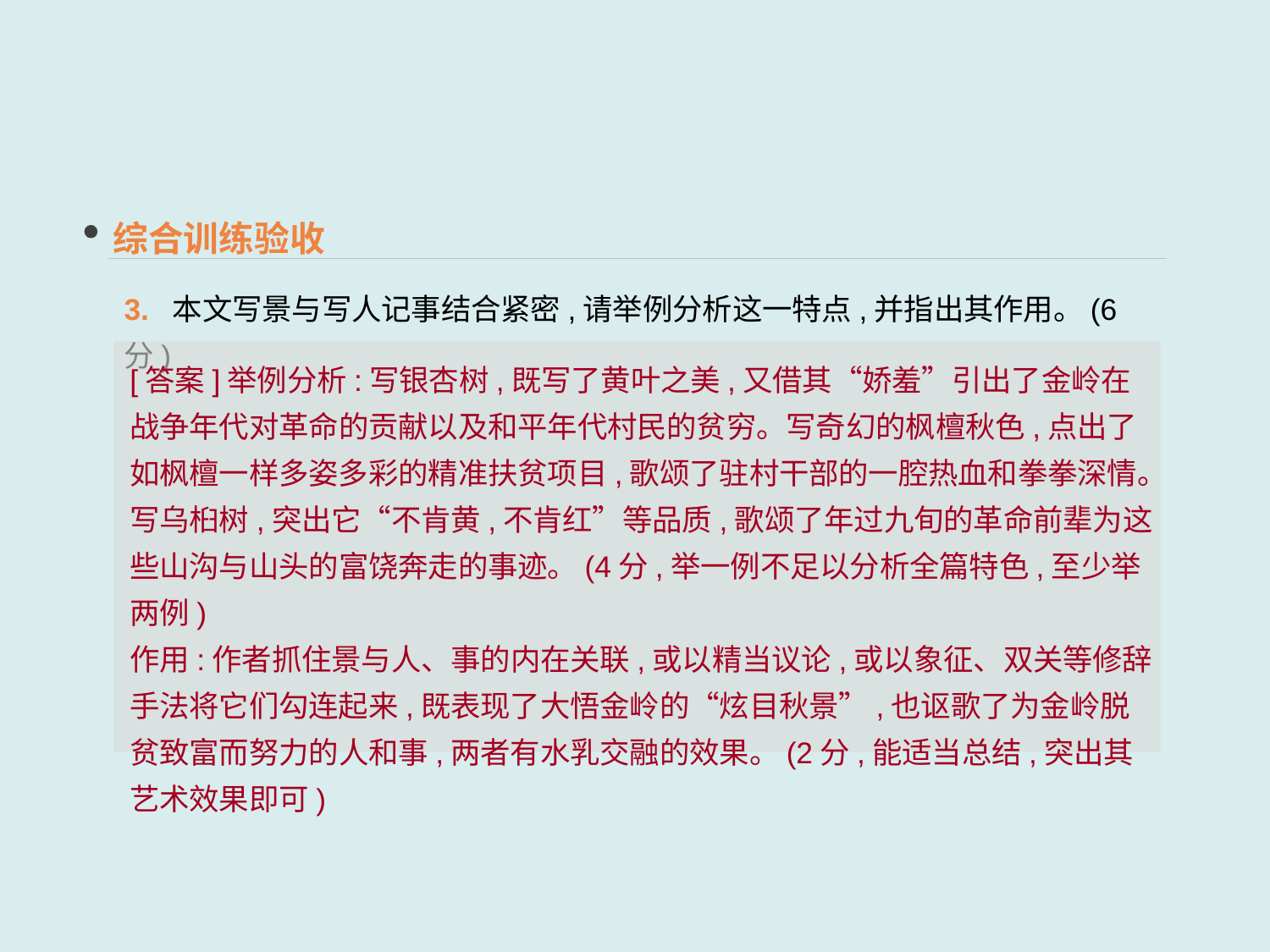

综合训练验收

3.  本文写景与写人记事结合紧密,请举例分析这一特点,并指出其作用。(6分)

[答案]举例分析:写银杏树,既写了黄叶之美,又借其“娇羞”引出了金岭在战争年代对革命的贡献以及和平年代村民的贫穷。写奇幻的枫檀秋色,点出了如枫檀一样多姿多彩的精准扶贫项目,歌颂了驻村干部的一腔热血和拳拳深情。写乌桕树,突出它“不肯黄,不肯红”等品质,歌颂了年过九旬的革命前辈为这些山沟与山头的富饶奔走的事迹。(4分,举一例不足以分析全篇特色,至少举两例)
作用:作者抓住景与人、事的内在关联,或以精当议论,或以象征、双关等修辞手法将它们勾连起来,既表现了大悟金岭的“炫目秋景”,也讴歌了为金岭脱贫致富而努力的人和事,两者有水乳交融的效果。(2分,能适当总结,突出其艺术效果即可)